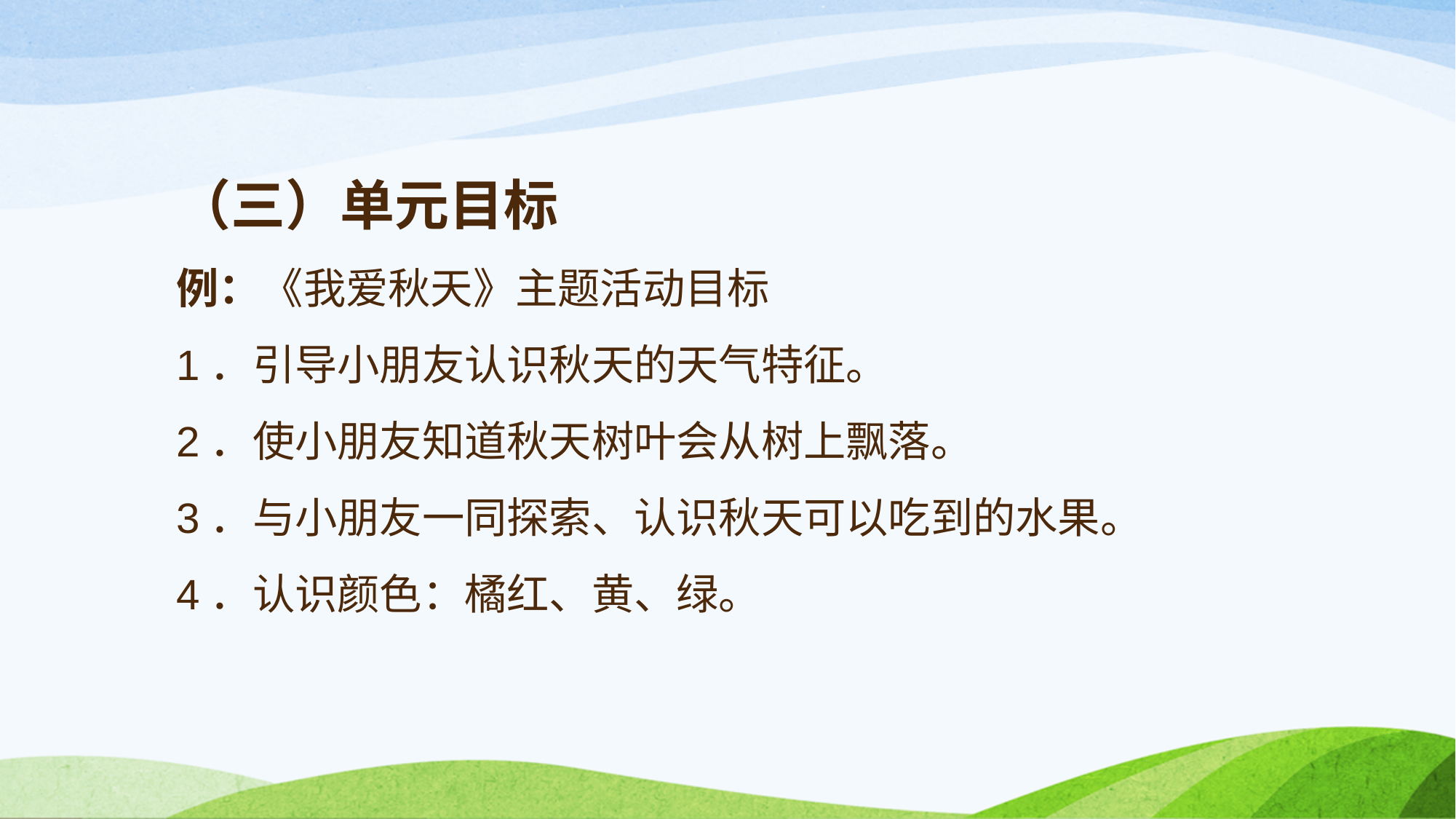

# （三）单元目标 例：《我爱秋天》主题活动目标 1．引导小朋友认识秋天的天气特征。 2．使小朋友知道秋天树叶会从树上飘落。 3．与小朋友一同探索、认识秋天可以吃到的水果。 4．认识颜色：橘红、黄、绿。